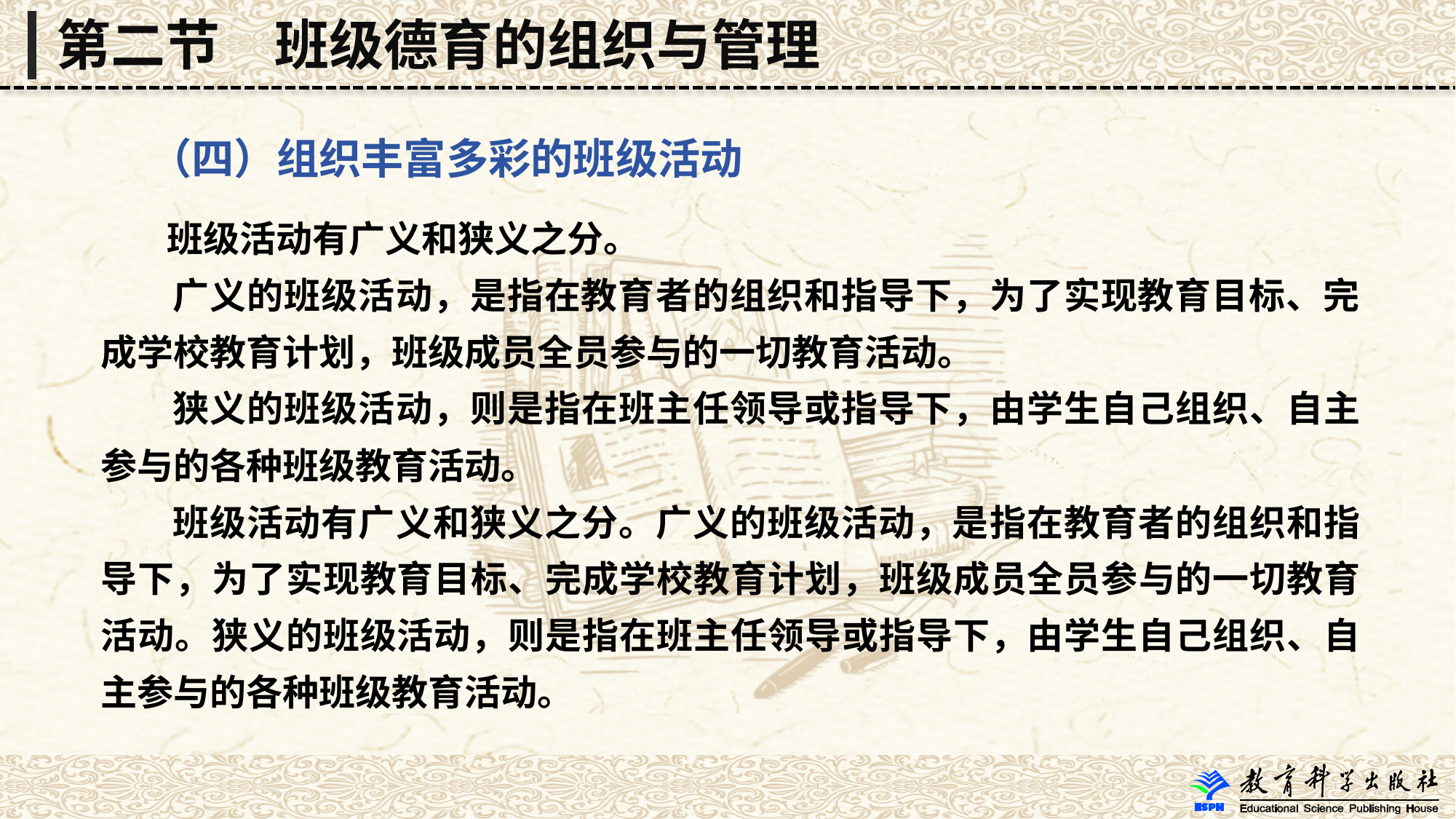

第二节　班级德育的组织与管理
    （四）组织丰富多彩的班级活动

       班级活动有广义和狭义之分。
       广义的班级活动，是指在教育者的组织和指导下，为了实现教育目标、完成学校教育计划，班级成员全员参与的一切教育活动。
       狭义的班级活动，则是指在班主任领导或指导下，由学生自己组织、自主参与的各种班级教育活动。
       班级活动有广义和狭义之分。广义的班级活动，是指在教育者的组织和指导下，为了实现教育目标、完成学校教育计划，班级成员全员参与的一切教育活动。狭义的班级活动，则是指在班主任领导或指导下，由学生自己组织、自主参与的各种班级教育活动。